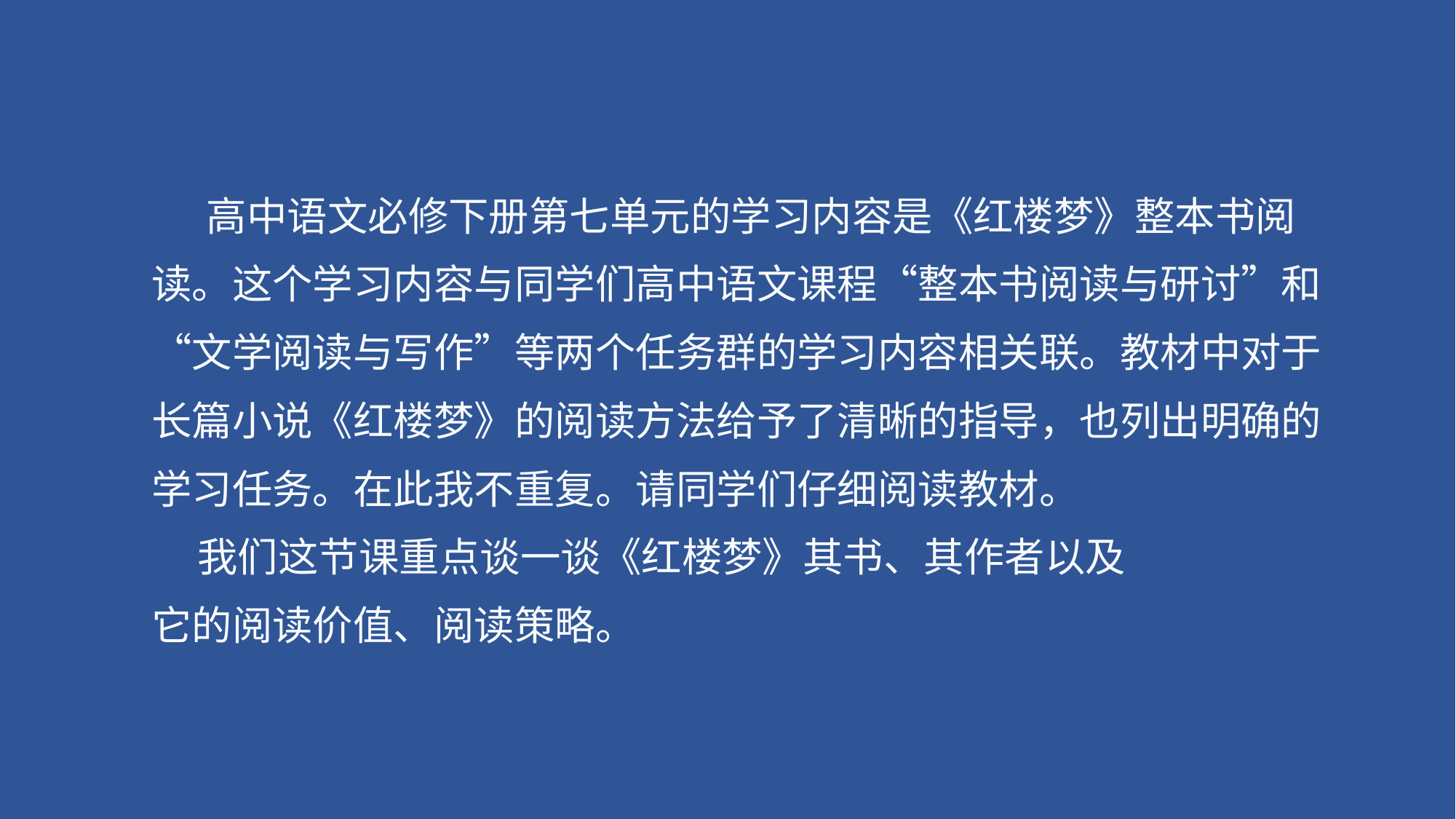

高中语文必修下册第七单元的学习内容是《红楼梦》整本书阅读。这个学习内容与同学们高中语文课程“整本书阅读与研讨”和“文学阅读与写作”等两个任务群的学习内容相关联。教材中对于长篇小说《红楼梦》的阅读方法给予了清晰的指导，也列出明确的学习任务。在此我不重复。请同学们仔细阅读教材。
    我们这节课重点谈一谈《红楼梦》其书、其作者以及
它的阅读价值、阅读策略。